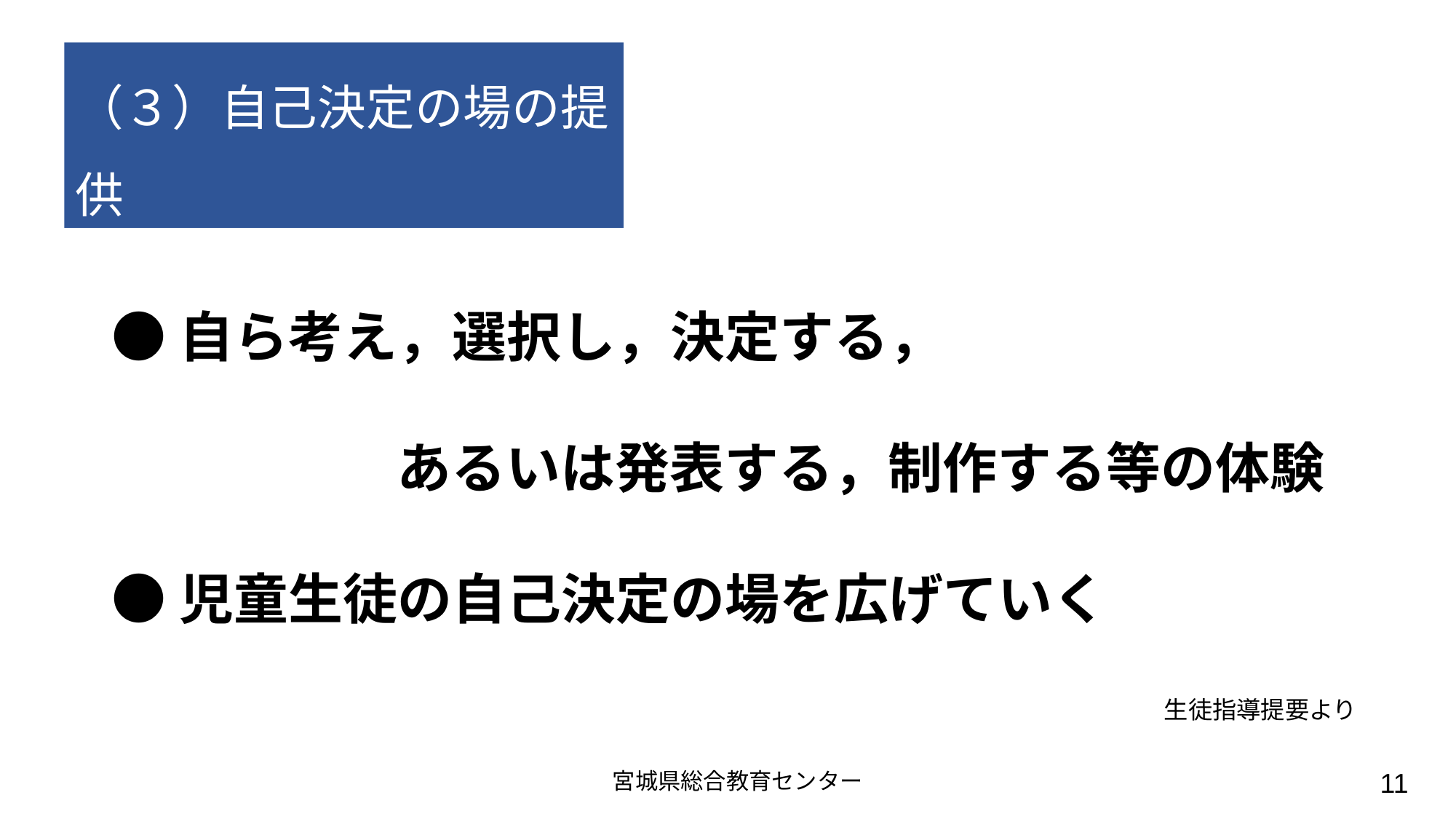

（３）自己決定の場の提供
●自ら考え，選択し，決定する，
　 　　　　あるいは発表する，制作する等の体験
●児童生徒の自己決定の場を広げていく
生徒指導提要より